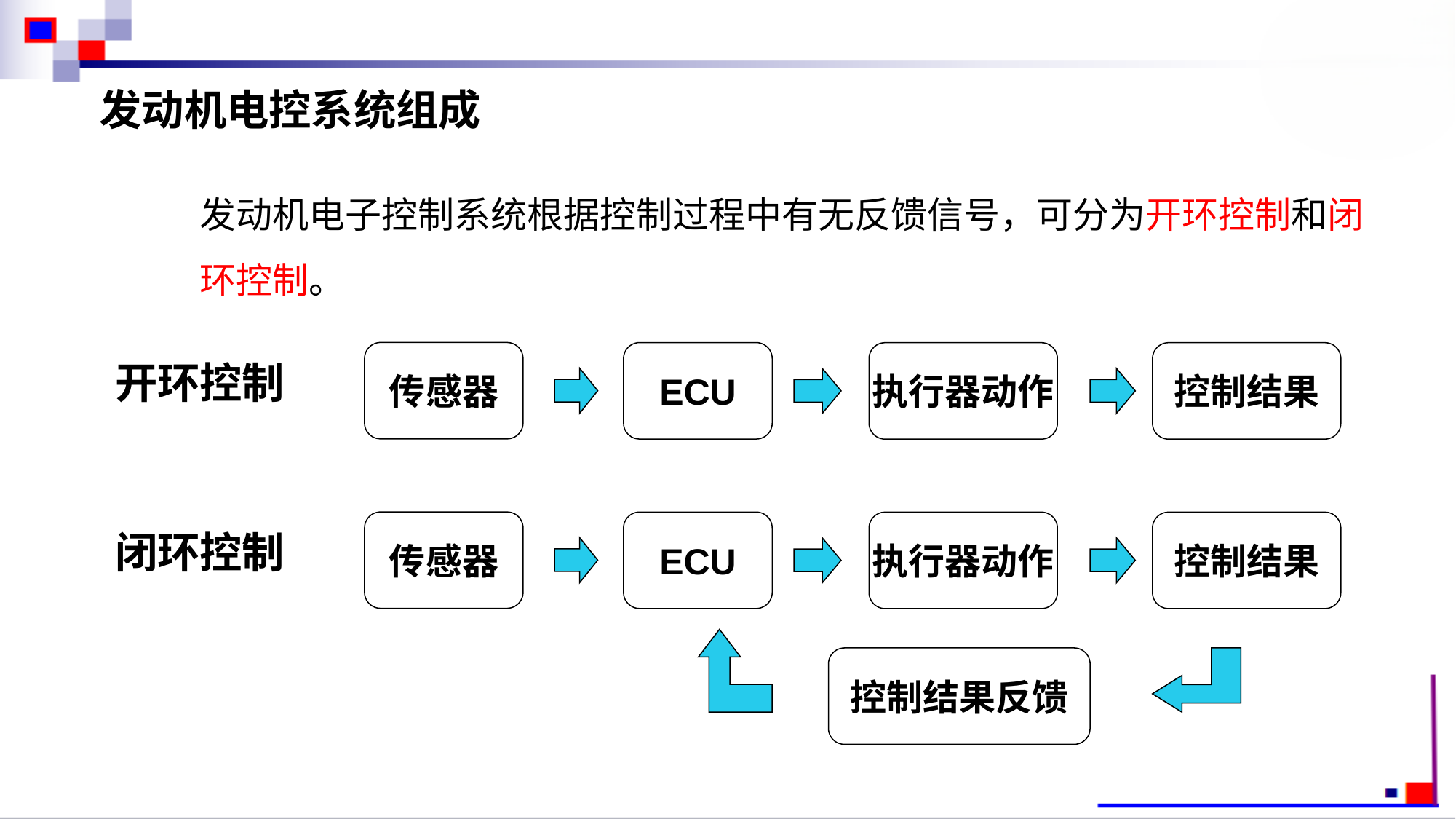

发动机电控系统组成
发动机电子控制系统根据控制过程中有无反馈信号，可分为开环控制和闭环控制。
传感器
ECU
执行器动作
控制结果
开环控制

传感器
ECU
执行器动作
控制结果
闭环控制

控制结果反馈